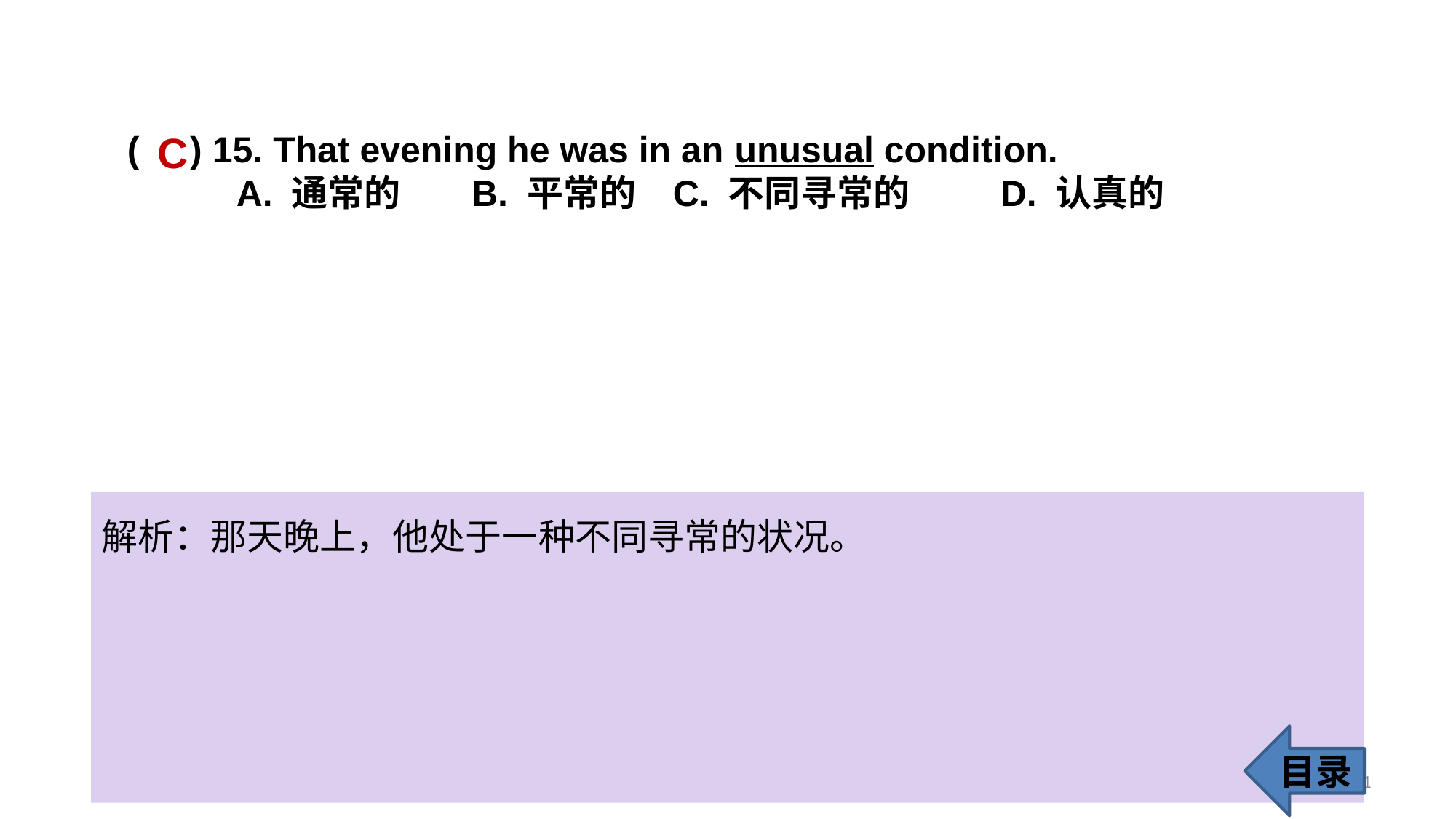

C
(     ) 15. That evening he was in an unusual condition.
	A. 通常的	 B. 平常的 	C. 不同寻常的 	D. 认真的

解析：那天晚上，他处于一种不同寻常的状况。
目录
21